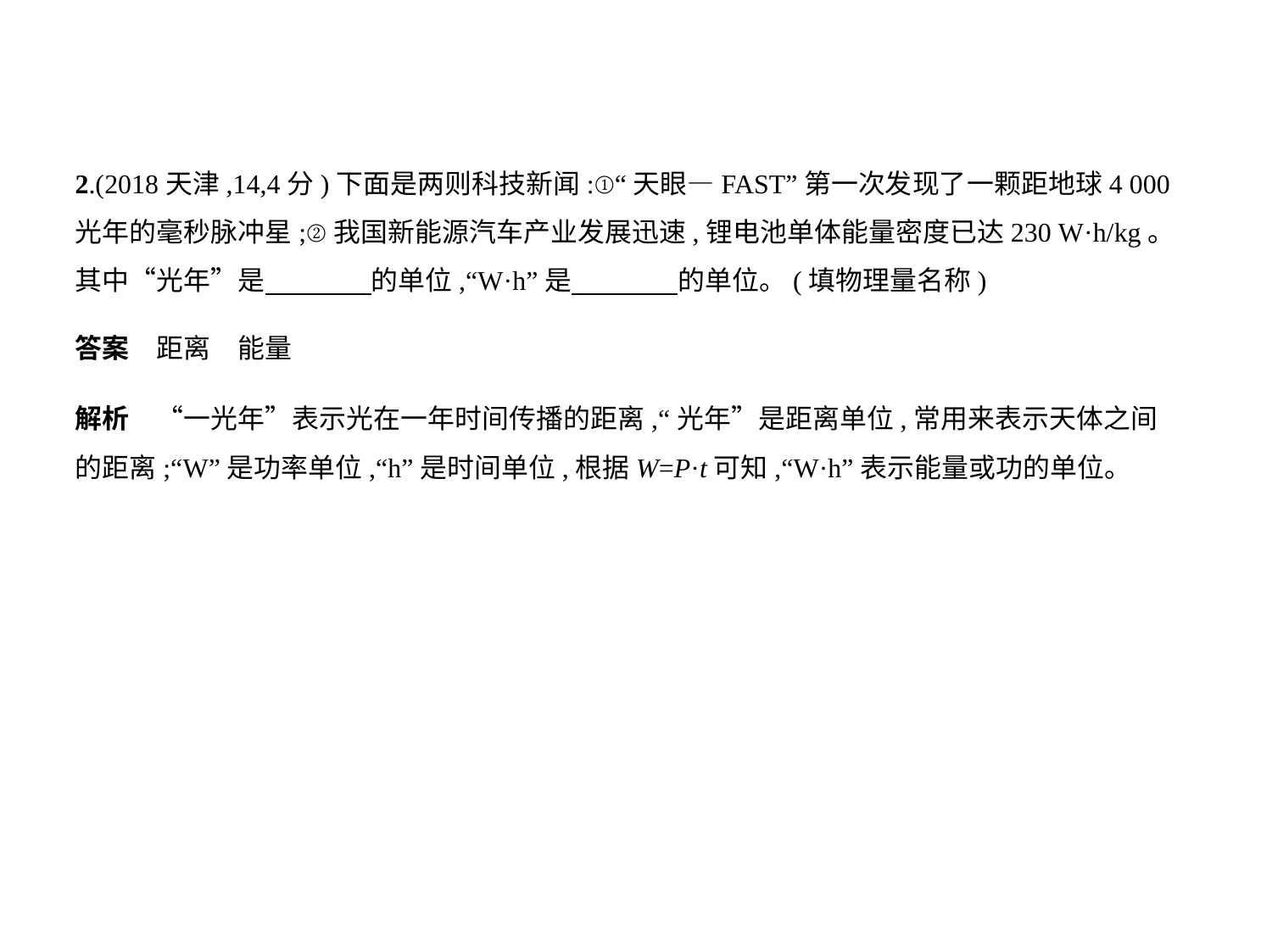

2.(2018天津,14,4分)下面是两则科技新闻:①“天眼—FAST”第一次发现了一颗距地球4 000
光年的毫秒脉冲星;②我国新能源汽车产业发展迅速,锂电池单体能量密度已达230 W·h/kg。
其中“光年”是　　　    的单位,“W·h”是　　　    的单位。(填物理量名称)
答案　距离　能量
解析　“一光年”表示光在一年时间传播的距离,“光年”是距离单位,常用来表示天体之间
的距离;“W”是功率单位,“h”是时间单位,根据W=P·t可知,“W·h”表示能量或功的单位。